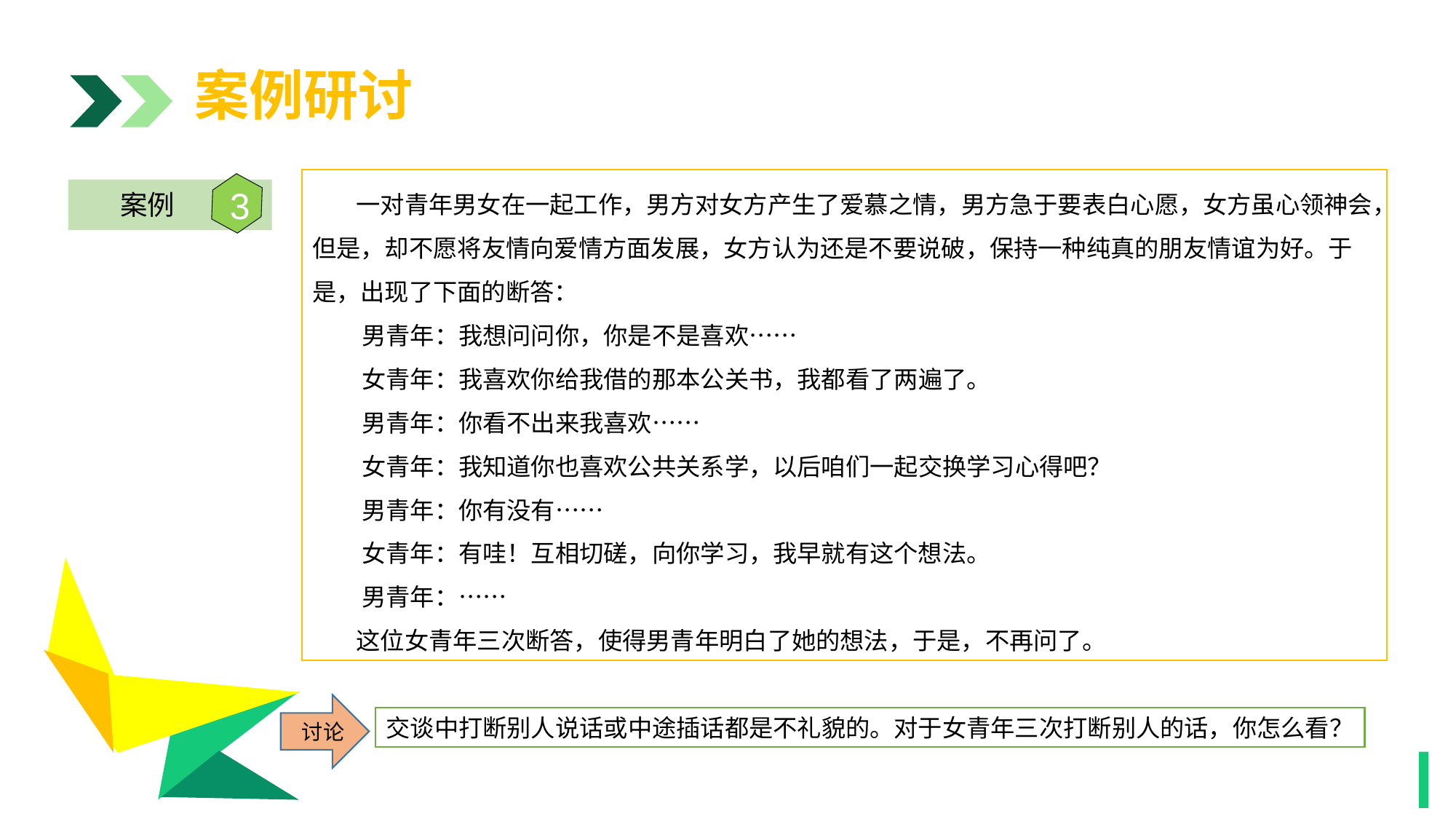

案例研讨

       一对青年男女在一起工作，男方对女方产生了爱慕之情，男方急于要表白心愿，女方虽心领神会，但是，却不愿将友情向爱情方面发展，女方认为还是不要说破，保持一种纯真的朋友情谊为好。于是，出现了下面的断答：
        男青年：我想问问你，你是不是喜欢……
        女青年：我喜欢你给我借的那本公关书，我都看了两遍了。
        男青年：你看不出来我喜欢……
        女青年：我知道你也喜欢公共关系学，以后咱们一起交换学习心得吧？
        男青年：你有没有……
        女青年：有哇！互相切磋，向你学习，我早就有这个想法。
        男青年：……
       这位女青年三次断答，使得男青年明白了她的想法，于是，不再问了。
3

案例
1

讨论
1
交谈中打断别人说话或中途插话都是不礼貌的。对于女青年三次打断别人的话，你怎么看？
5